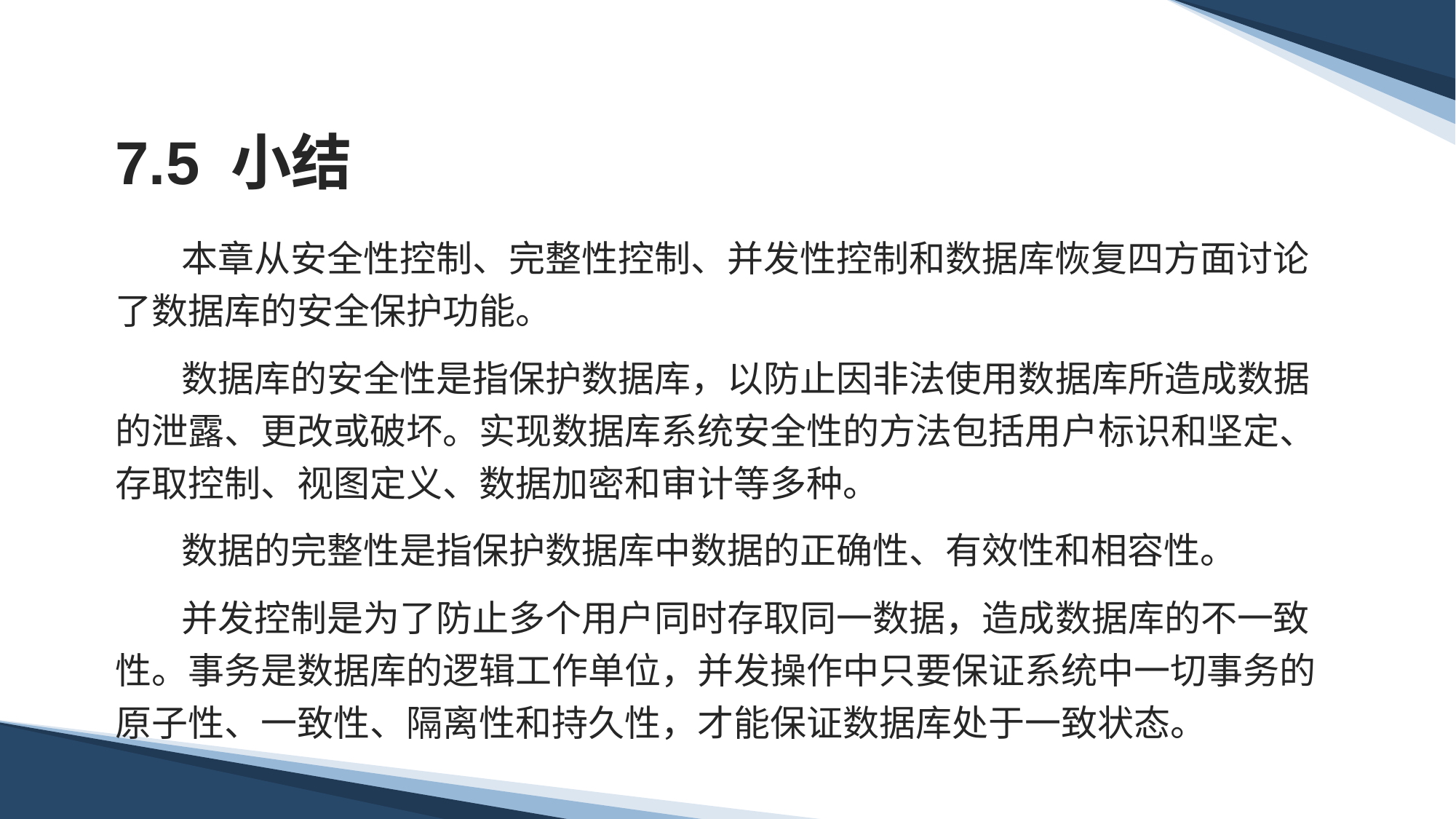

# 7.5 小结
       本章从安全性控制、完整性控制、并发性控制和数据库恢复四方面讨论了数据库的安全保护功能。
       数据库的安全性是指保护数据库，以防止因非法使用数据库所造成数据的泄露、更改或破坏。实现数据库系统安全性的方法包括用户标识和坚定、存取控制、视图定义、数据加密和审计等多种。
       数据的完整性是指保护数据库中数据的正确性、有效性和相容性。
       并发控制是为了防止多个用户同时存取同一数据，造成数据库的不一致性。事务是数据库的逻辑工作单位，并发操作中只要保证系统中一切事务的原子性、一致性、隔离性和持久性，才能保证数据库处于一致状态。